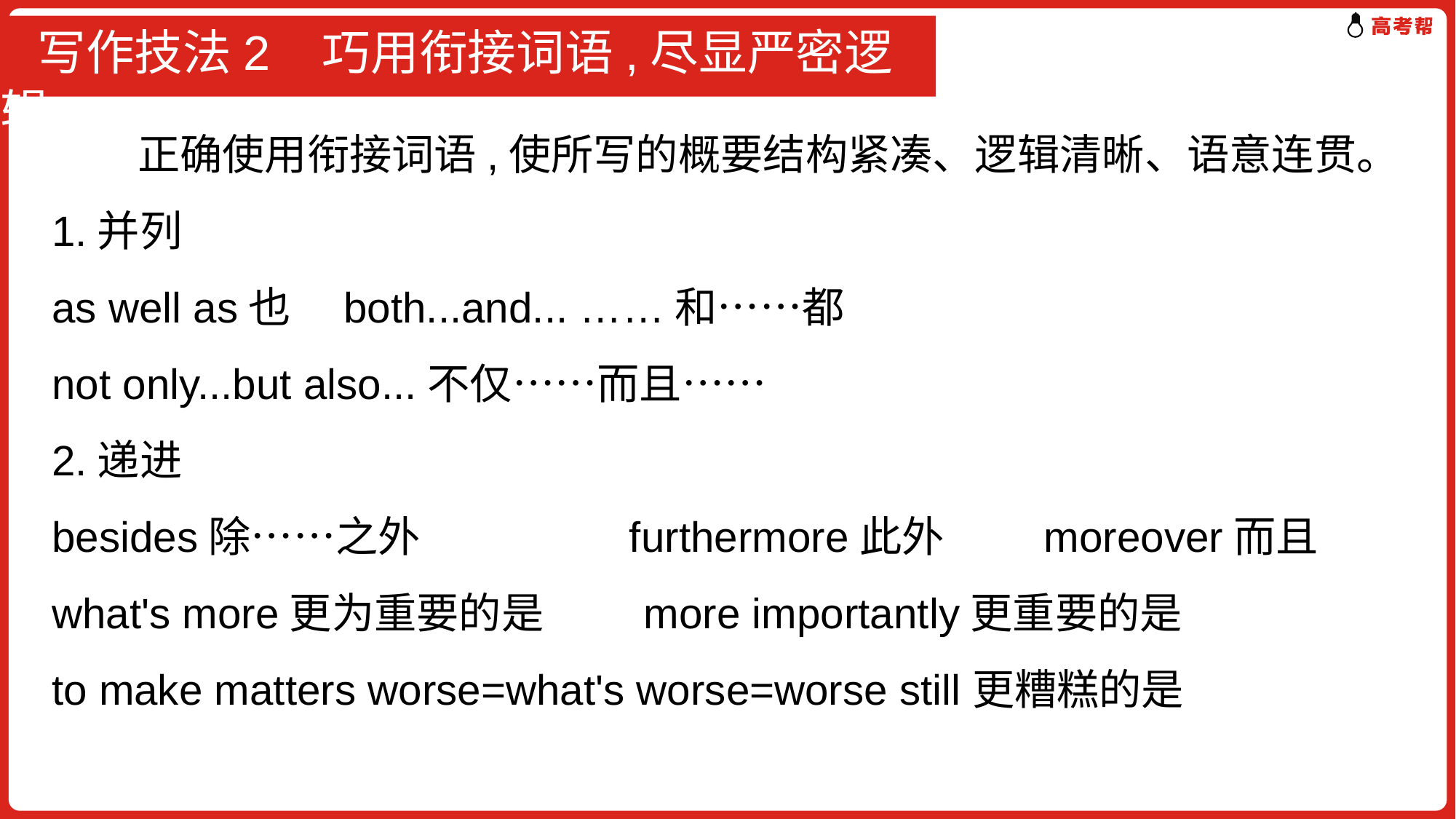

# 写作技法2   巧用衔接词语,尽显严密逻辑
        正确使用衔接词语,使所写的概要结构紧凑、逻辑清晰、语意连贯。
1.并列
as well as也　both...and... ……和……都
not only...but also...不仅……而且……
2.递进
besides除……之外                     furthermore此外　     moreover而且
what's more更为重要的是　     more importantly更重要的是
to make matters worse=what's worse=worse still更糟糕的是